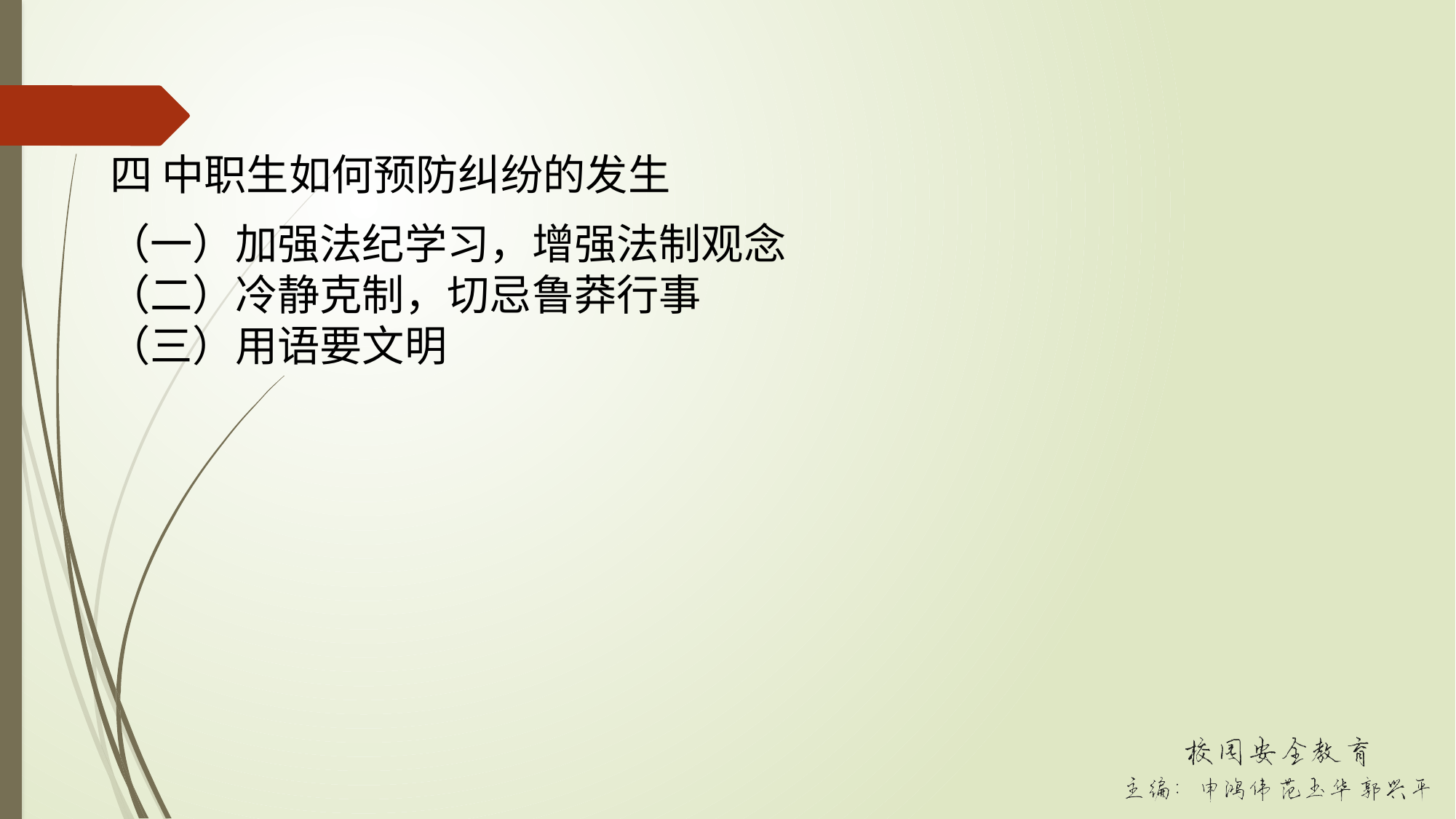

四 中职生如何预防纠纷的发生
（一）加强法纪学习，增强法制观念
（二）冷静克制，切忌鲁莽行事
（三）用语要文明